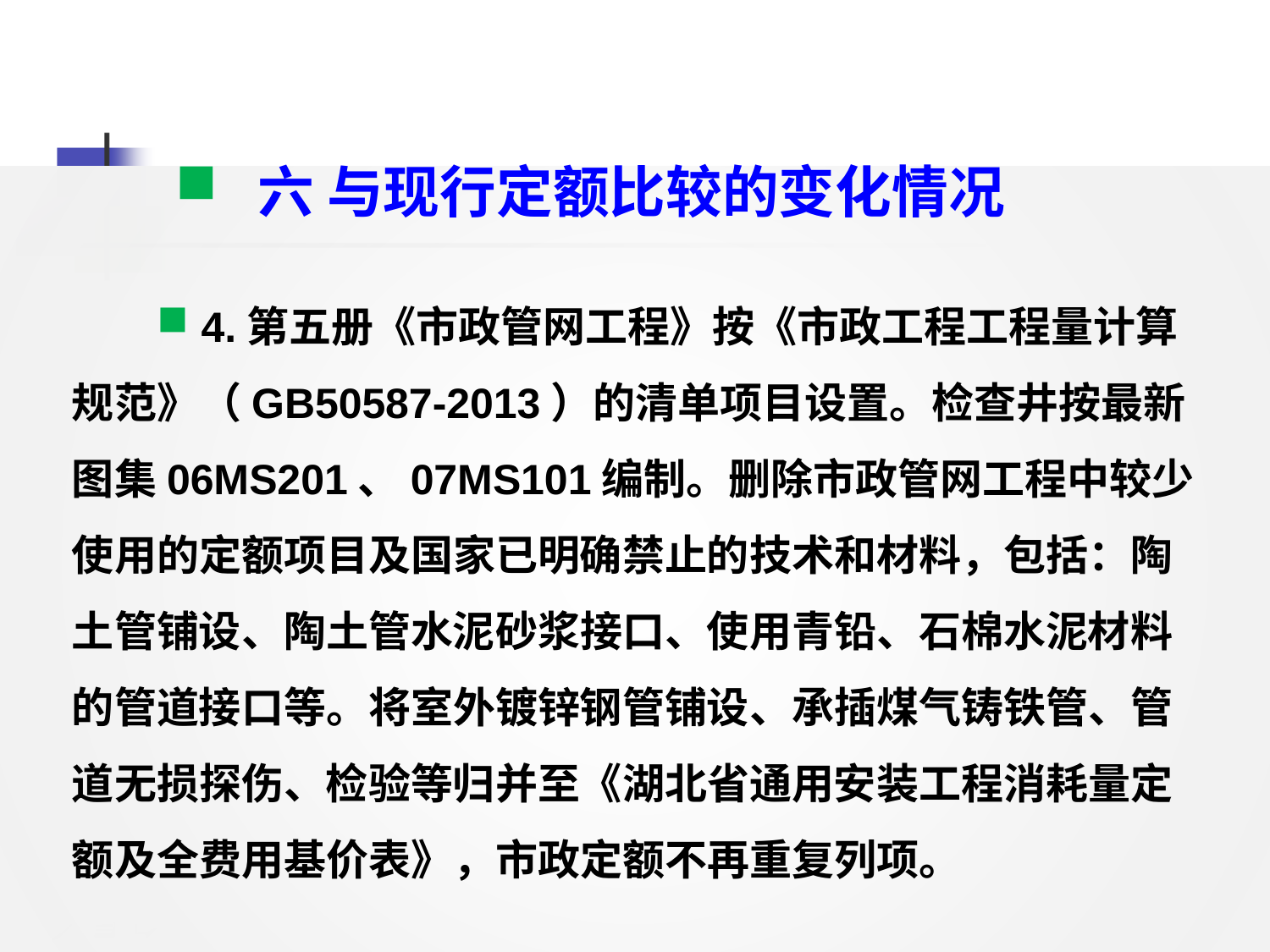

六 与现行定额比较的变化情况
 4.第五册《市政管网工程》按《市政工程工程量计算规范》（GB50587-2013）的清单项目设置。检查井按最新图集06MS201、07MS101编制。删除市政管网工程中较少使用的定额项目及国家已明确禁止的技术和材料，包括：陶土管铺设、陶土管水泥砂浆接口、使用青铅、石棉水泥材料的管道接口等。将室外镀锌钢管铺设、承插煤气铸铁管、管道无损探伤、检验等归并至《湖北省通用安装工程消耗量定额及全费用基价表》，市政定额不再重复列项。